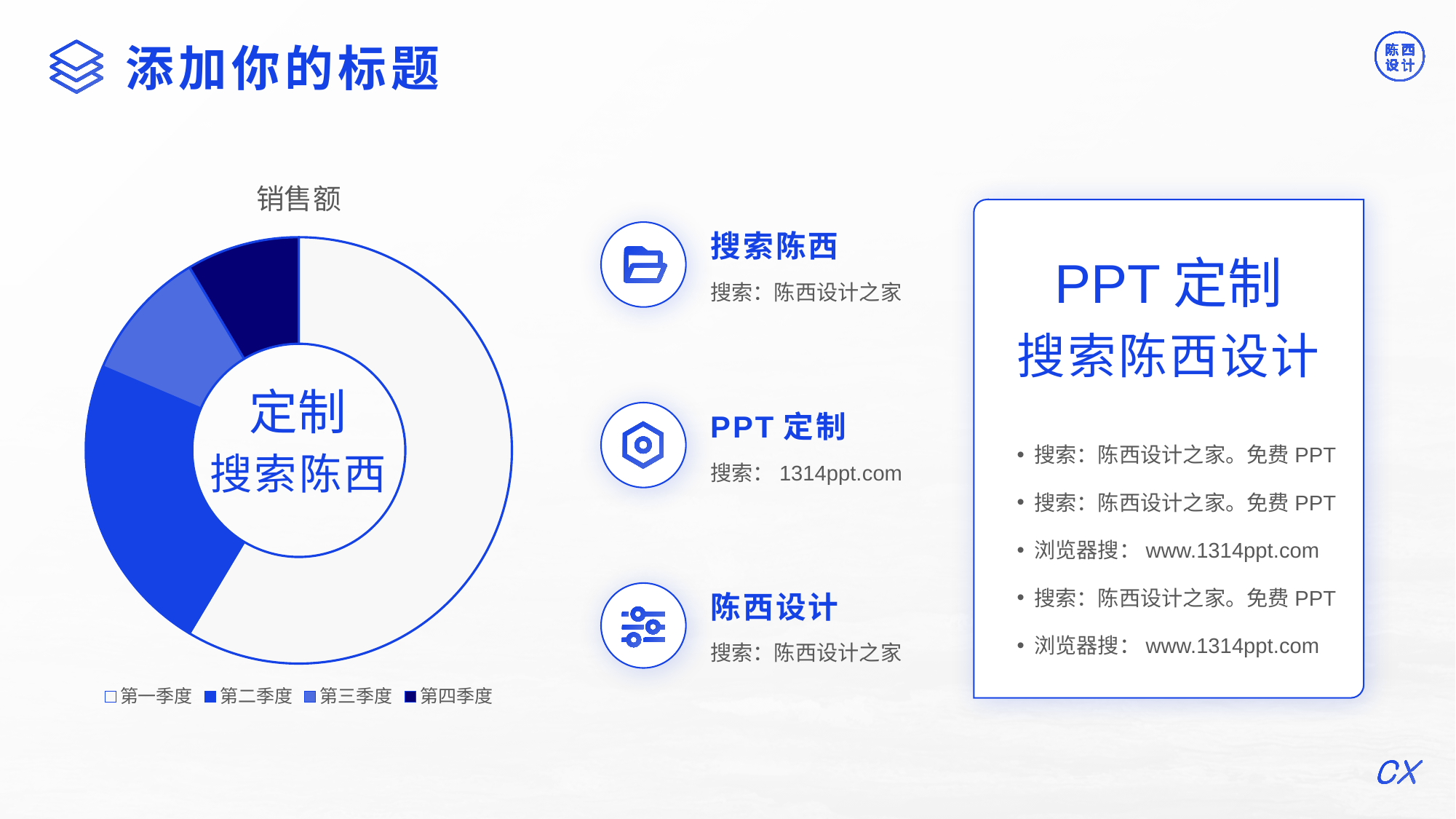

©版权所有：陈西设计之家(微信号：2090298045）
©版权所属公司：合肥陈西文化传媒科技有限公司

添加你的标题

### Chart: 销售额

| Category | 销售额 |
|---|---|
| 第一季度 | 8.2 |
| 第二季度 | 3.2 |
| 第三季度 | 1.4 |
| 第四季度 | 1.2 |
搜索陈西

PPT定制

搜索：陈西设计之家
搜索陈西设计
定制
PPT定制

搜索：陈西设计之家。免费PPT
搜索陈西
搜索：1314ppt.com
搜索：陈西设计之家。免费PPT
浏览器搜：www.1314ppt.com
搜索：陈西设计之家。免费PPT
陈西设计

浏览器搜：www.1314ppt.com
搜索：陈西设计之家

©版权所有：陈西设计之家(微信号：2090298045）
©版权所属公司：合肥陈西文化传媒科技有限公司